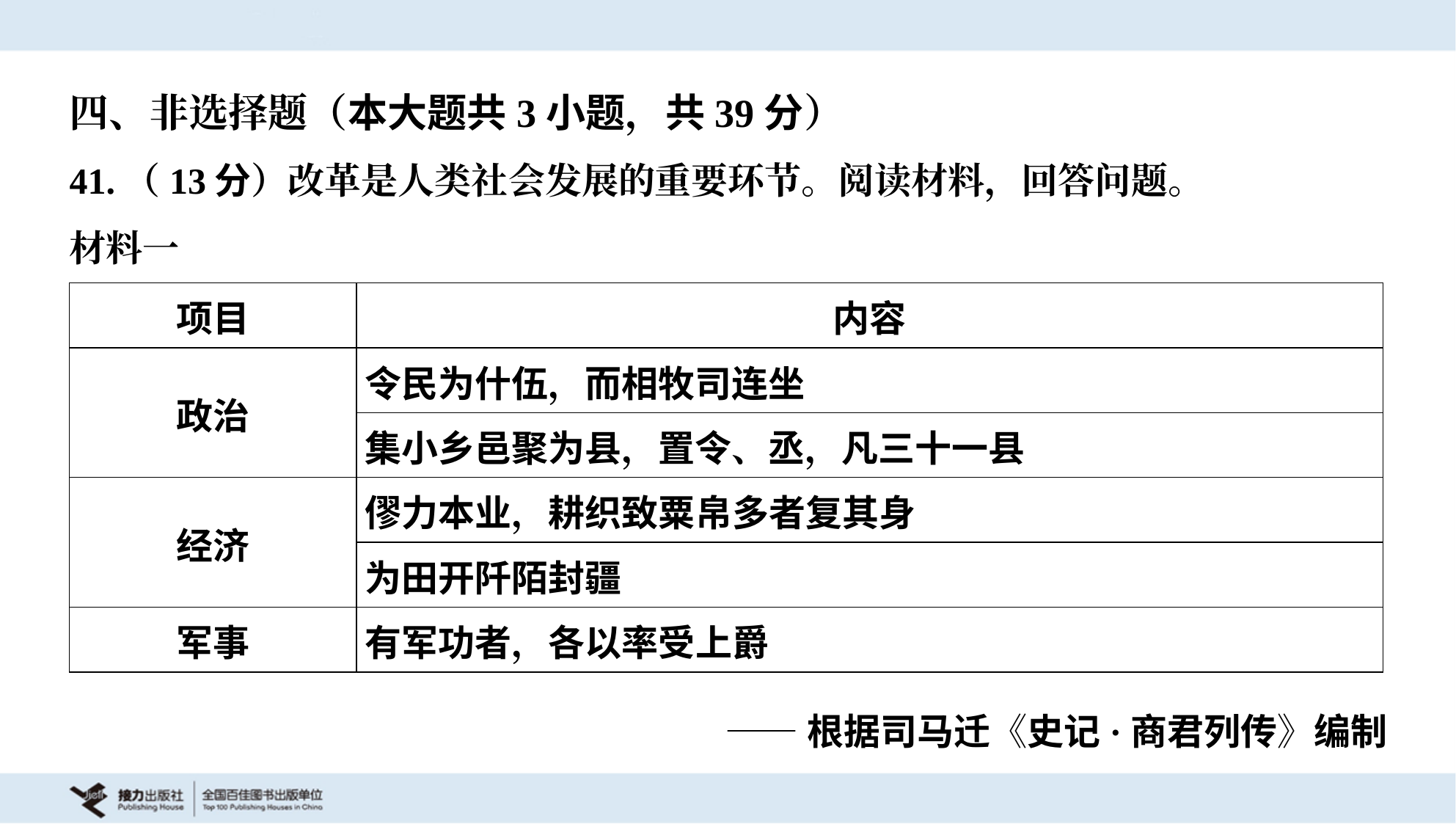

四、非选择题（本大题共3小题，共39分）
41.（13分）改革是人类社会发展的重要环节。阅读材料，回答问题。
材料一
| 项目 | 内容 |
| --- | --- |
| 政治 | 令民为什伍，而相牧司连坐 |
|  | 集小乡邑聚为县，置令、丞，凡三十一县 |
| 经济 | 僇力本业，耕织致粟帛多者复其身 |
|  | 为田开阡陌封疆 |
| 军事 | 有军功者，各以率受上爵 |
——根据司马迁《史记·商君列传》编制